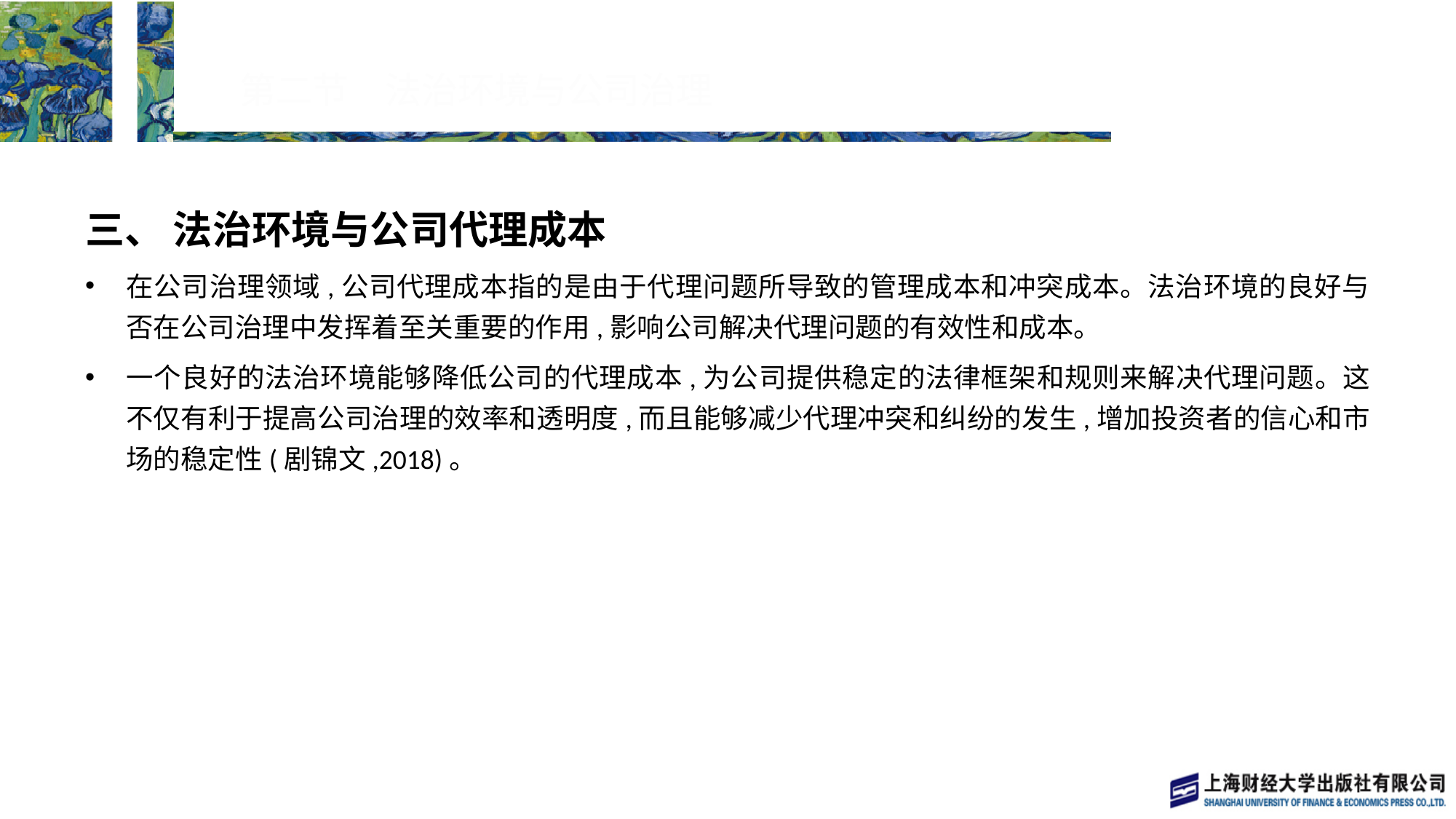

# 第二节　法治环境与公司治理
三、 法治环境与公司代理成本
在公司治理领域,公司代理成本指的是由于代理问题所导致的管理成本和冲突成本。法治环境的良好与否在公司治理中发挥着至关重要的作用,影响公司解决代理问题的有效性和成本。
一个良好的法治环境能够降低公司的代理成本,为公司提供稳定的法律框架和规则来解决代理问题。这不仅有利于提高公司治理的效率和透明度,而且能够减少代理冲突和纠纷的发生,增加投资者的信心和市场的稳定性(剧锦文,2018)。